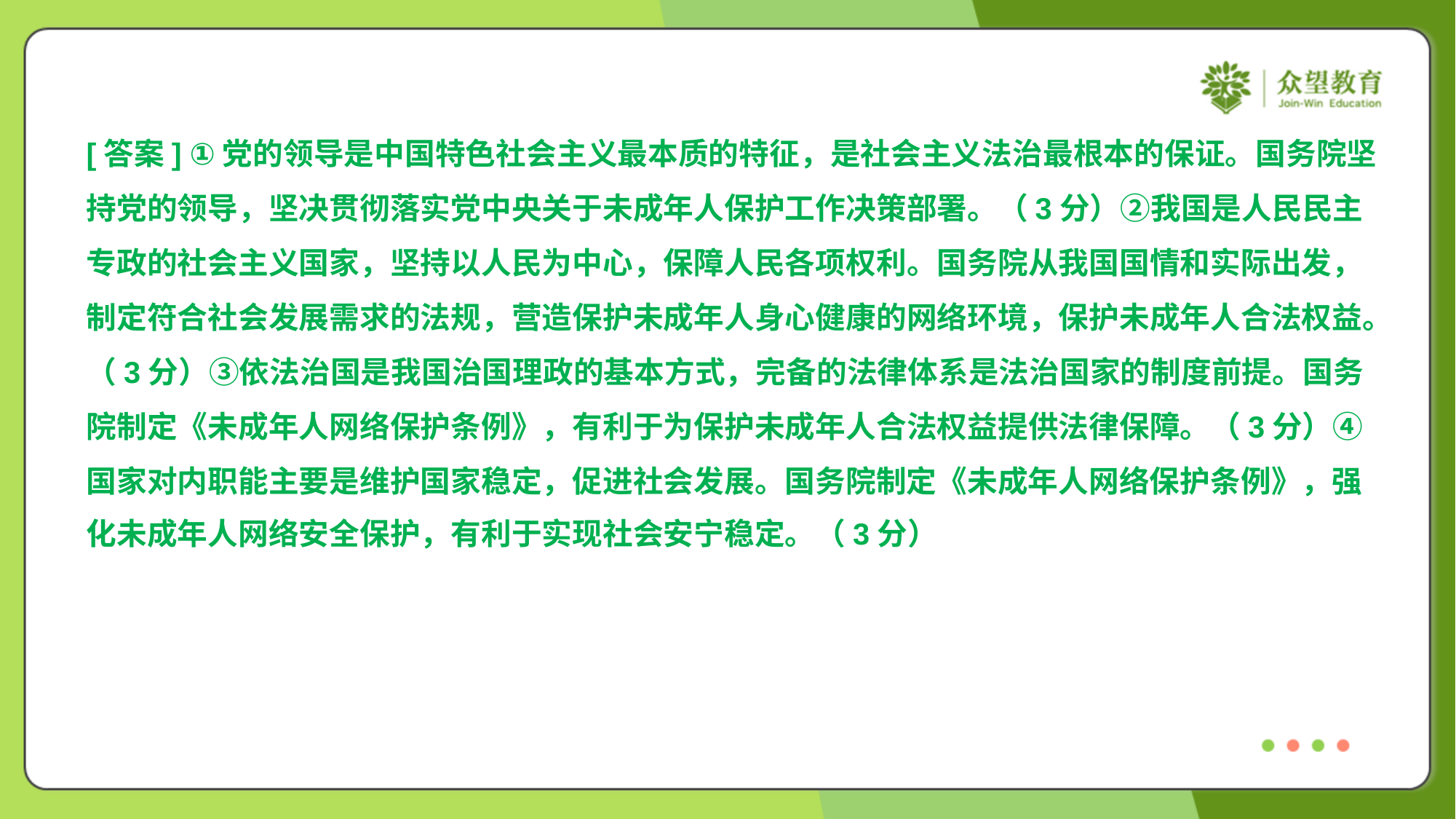

[答案] ①党的领导是中国特色社会主义最本质的特征，是社会主义法治最根本的保证。国务院坚
持党的领导，坚决贯彻落实党中央关于未成年人保护工作决策部署。（3分）②我国是人民民主
专政的社会主义国家，坚持以人民为中心，保障人民各项权利。国务院从我国国情和实际出发，
制定符合社会发展需求的法规，营造保护未成年人身心健康的网络环境，保护未成年人合法权益。
（3分）③依法治国是我国治国理政的基本方式，完备的法律体系是法治国家的制度前提。国务
院制定《未成年人网络保护条例》，有利于为保护未成年人合法权益提供法律保障。（3分）④
国家对内职能主要是维护国家稳定，促进社会发展。国务院制定《未成年人网络保护条例》，强
化未成年人网络安全保护，有利于实现社会安宁稳定。（3分）